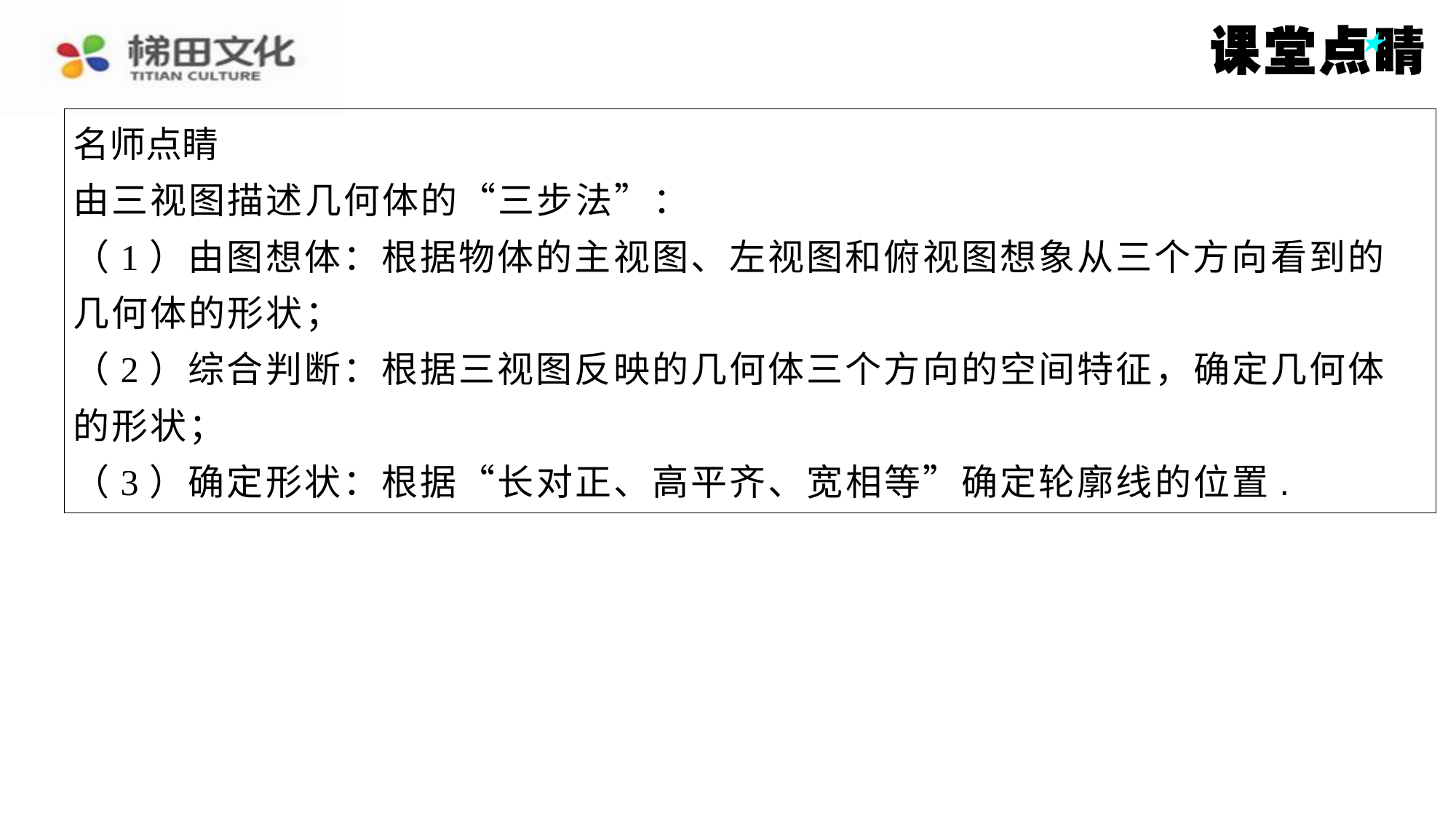

名师点睛
由三视图描述几何体的“三步法”：
（1）由图想体：根据物体的主视图、左视图和俯视图想象从三个方向看到的
几何体的形状；
（2）综合判断：根据三视图反映的几何体三个方向的空间特征，确定几何体
的形状；
（3）确定形状：根据“长对正、高平齐、宽相等”确定轮廓线的位置.